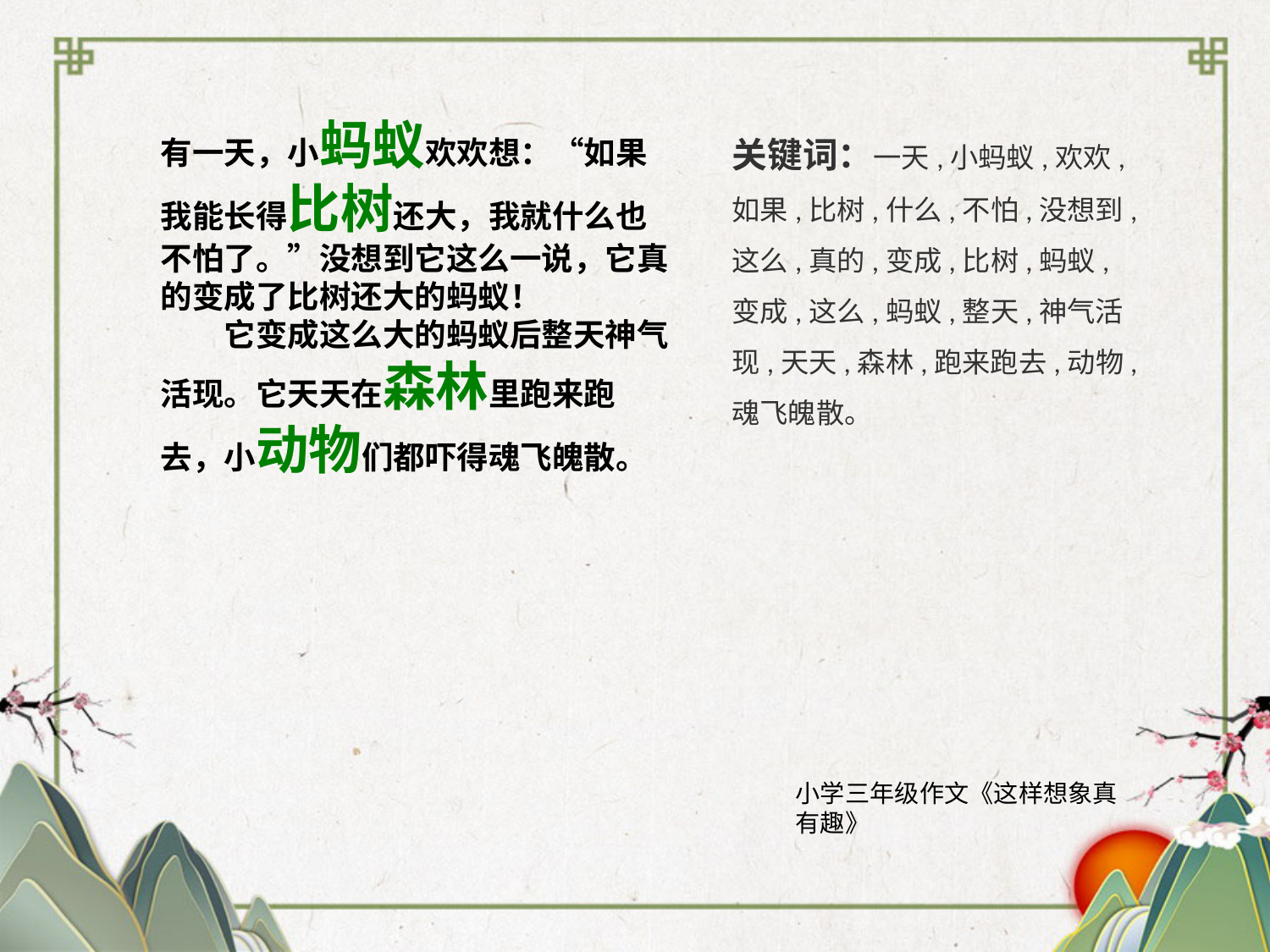

有一天，小蚂蚁欢欢想：“如果我能长得比树还大，我就什么也不怕了。”没想到它这么一说，它真的变成了比树还大的蚂蚁！
　　它变成这么大的蚂蚁后整天神气活现。它天天在森林里跑来跑去，小动物们都吓得魂飞魄散。
关键词：一天,小蚂蚁,欢欢,如果,比树,什么,不怕,没想到,这么,真的,变成,比树,蚂蚁,变成,这么,蚂蚁,整天,神气活现,天天,森林,跑来跑去,动物,魂飞魄散。
小学三年级作文《这样想象真有趣》